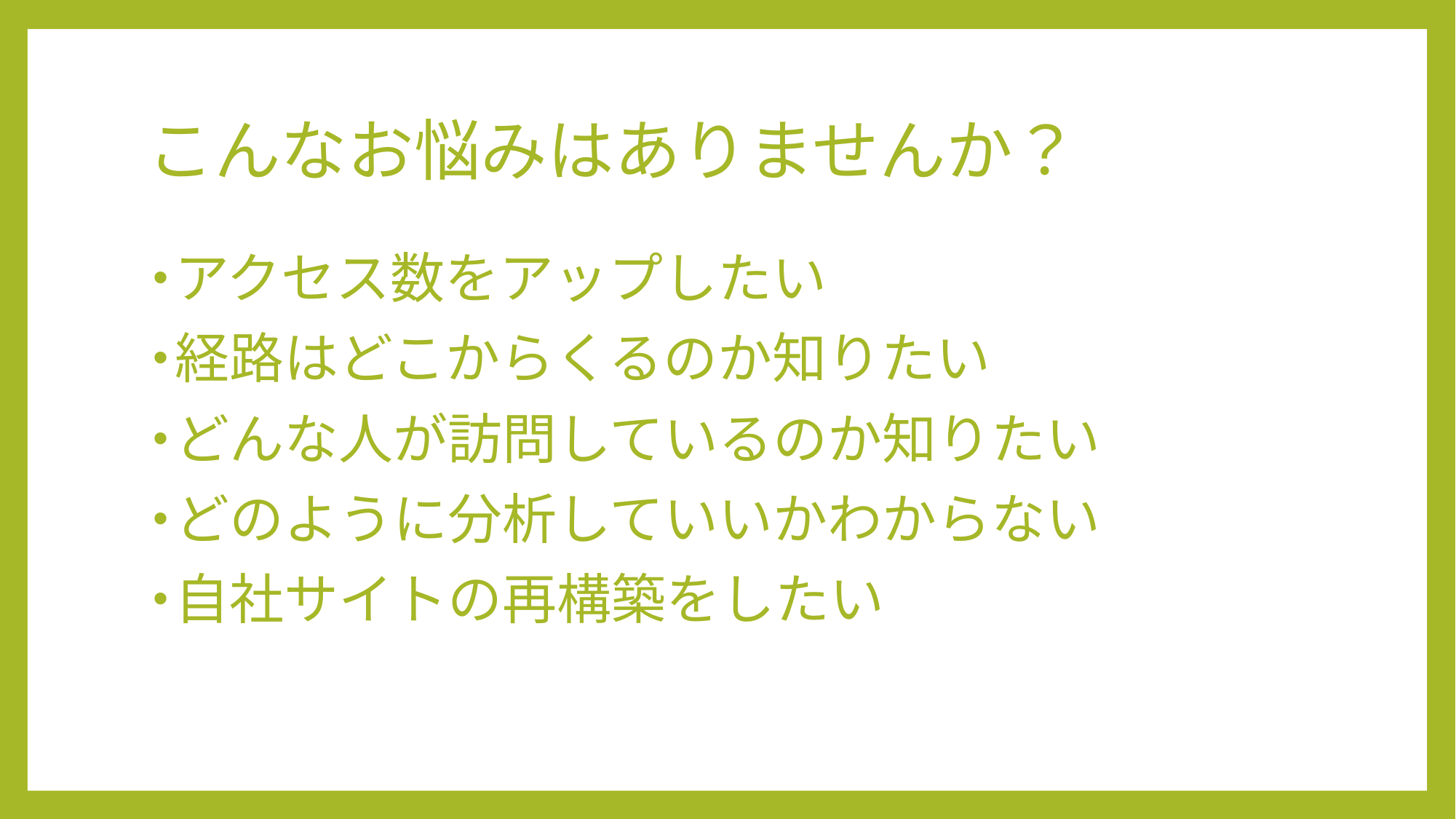

# こんなお悩みはありませんか？
アクセス数をアップしたい
経路はどこからくるのか知りたい
どんな人が訪問しているのか知りたい
どのように分析していいかわからない
自社サイトの再構築をしたい